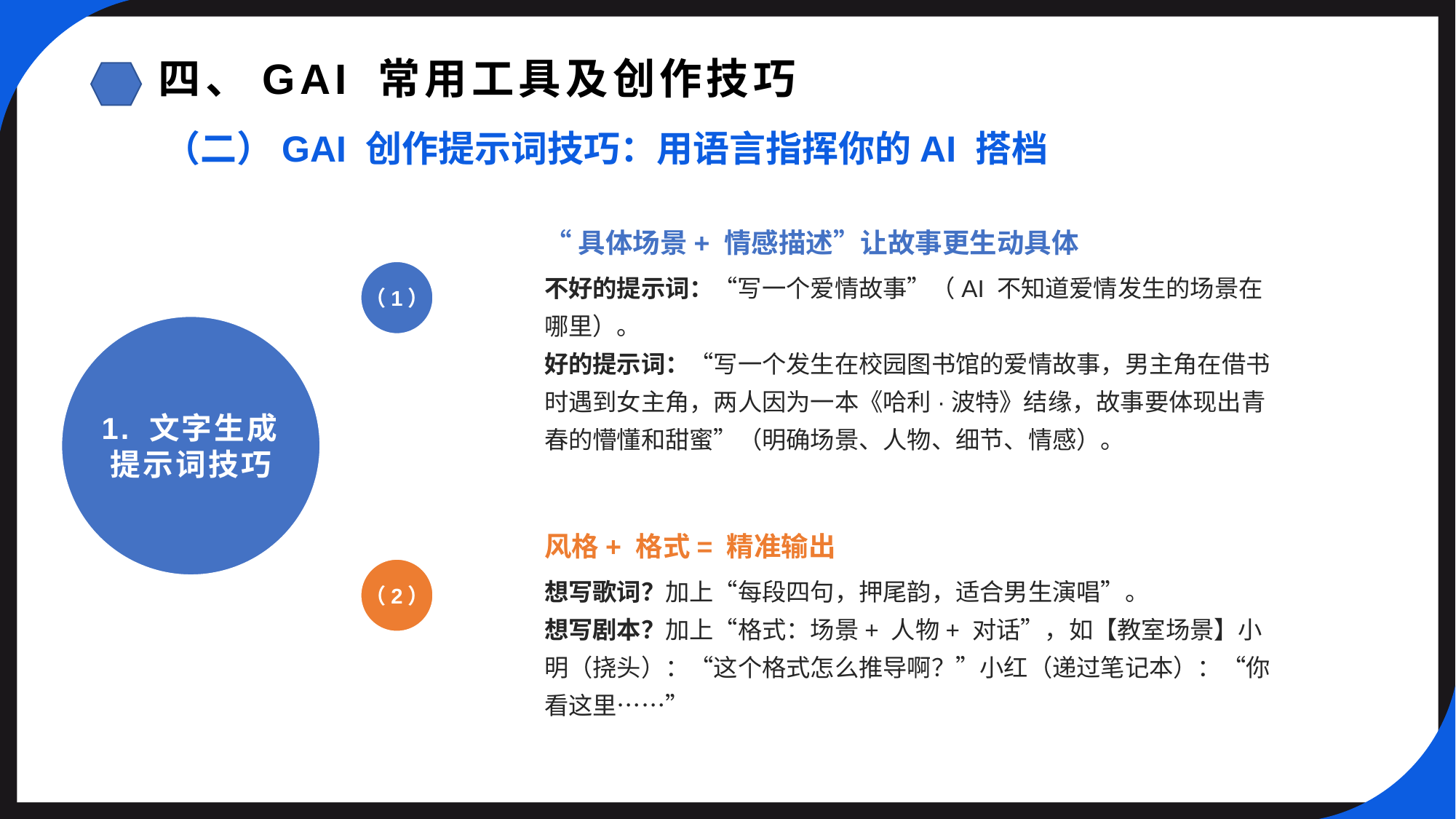

四、GAI 常用工具及创作技巧
（二）GAI 创作提示词技巧：用语言指挥你的AI 搭档
“具体场景+ 情感描述”让故事更生动具体

（1）
不好的提示词：“写一个爱情故事”（AI 不知道爱情发生的场景在哪里）。
好的提示词：“写一个发生在校园图书馆的爱情故事，男主角在借书时遇到女主角，两人因为一本《哈利·波特》结缘，故事要体现出青春的懵懂和甜蜜”（明确场景、人物、细节、情感）。
1. 文字生成提示词技巧
风格+ 格式= 精准输出
（2）
想写歌词？加上“每段四句，押尾韵，适合男生演唱”。
想写剧本？加上“格式：场景+ 人物+ 对话”，如【教室场景】小明（挠头）：“这个格式怎么推导啊？”小红（递过笔记本）：“你看这里……”